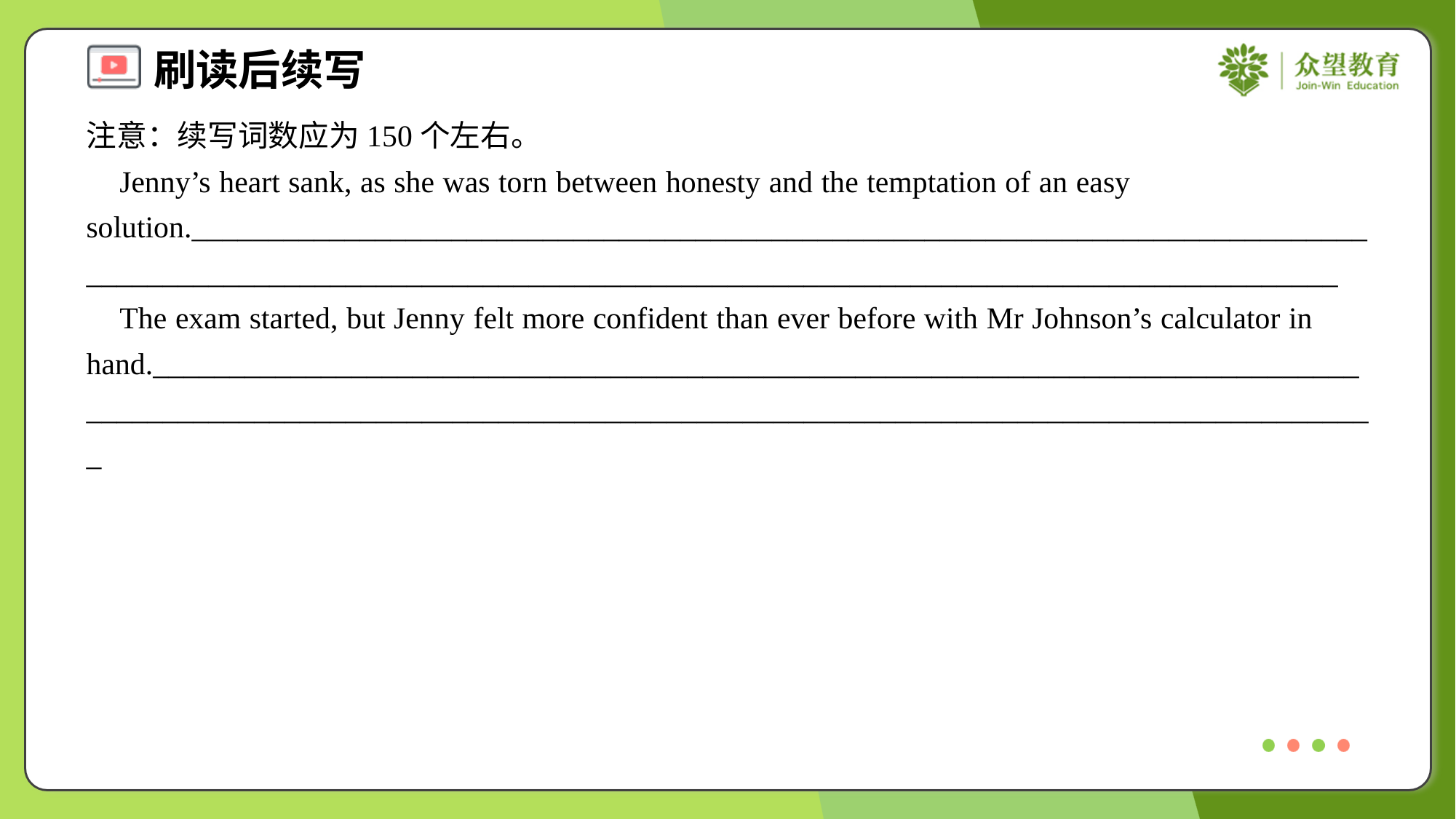

注意：续写词数应为150个左右。
    Jenny’s heart sank, as she was torn between honesty and the temptation of an easy solution._______________________________________________________________________________________________________________________________________________________________
    The exam started, but Jenny felt more confident than ever before with Mr Johnson’s calculator in hand.____________________________________________________________________________________________________________________________________________________________________#1.8